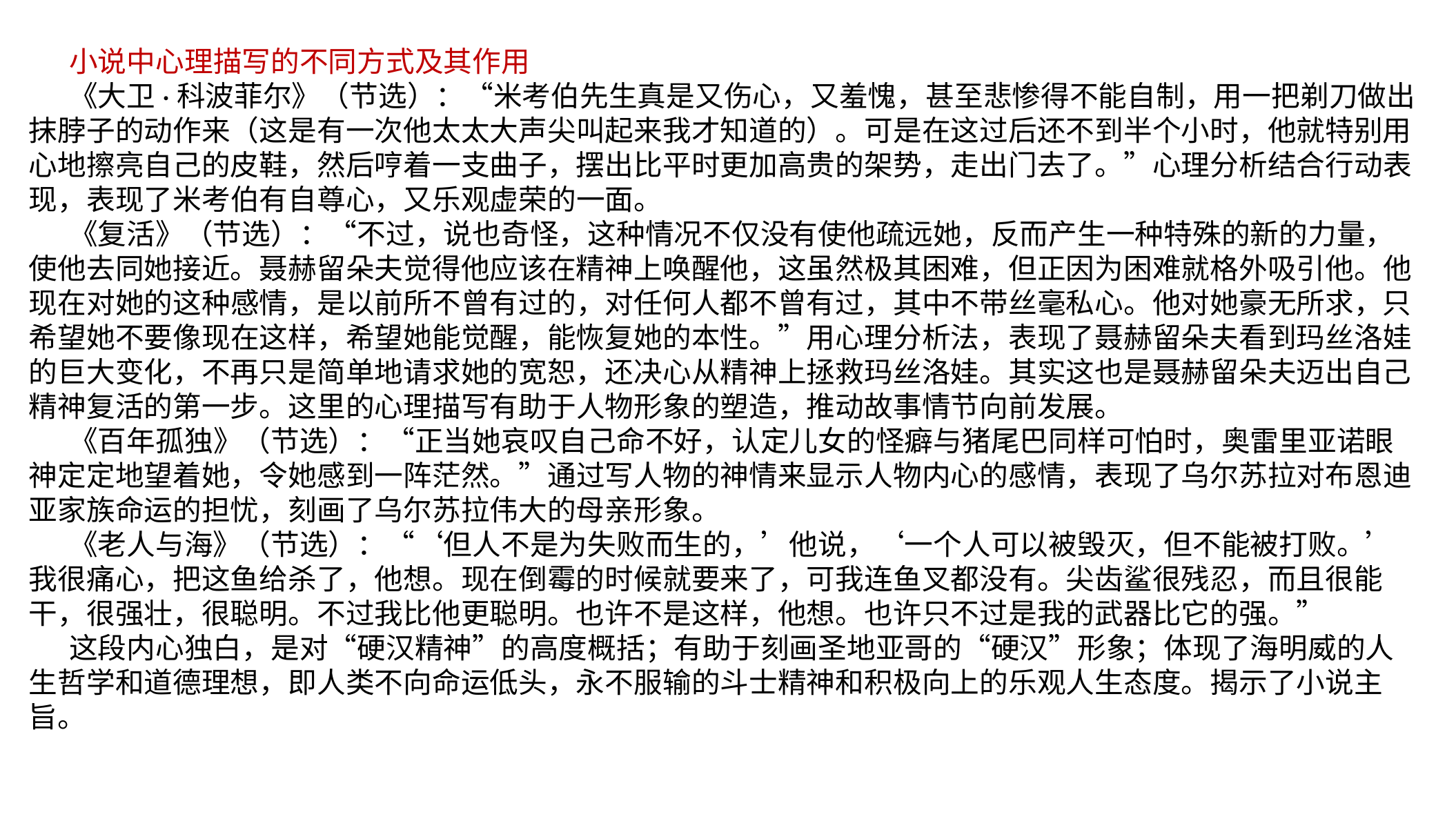

小说中心理描写的不同方式及其作用
《大卫·科波菲尔》（节选）：“米考伯先生真是又伤心，又羞愧，甚至悲惨得不能自制，用一把剃刀做出抹脖子的动作来（这是有一次他太太大声尖叫起来我才知道的）。可是在这过后还不到半个小时，他就特别用心地擦亮自己的皮鞋，然后哼着一支曲子，摆出比平时更加高贵的架势，走出门去了。”心理分析结合行动表现，表现了米考伯有自尊心，又乐观虚荣的一面。
《复活》（节选）：“不过，说也奇怪，这种情况不仅没有使他疏远她，反而产生一种特殊的新的力量，使他去同她接近。聂赫留朵夫觉得他应该在精神上唤醒他，这虽然极其困难，但正因为困难就格外吸引他。他现在对她的这种感情，是以前所不曾有过的，对任何人都不曾有过，其中不带丝毫私心。他对她豪无所求，只希望她不要像现在这样，希望她能觉醒，能恢复她的本性。”用心理分析法，表现了聂赫留朵夫看到玛丝洛娃的巨大变化，不再只是简单地请求她的宽恕，还决心从精神上拯救玛丝洛娃。其实这也是聂赫留朵夫迈出自己精神复活的第一步。这里的心理描写有助于人物形象的塑造，推动故事情节向前发展。
《百年孤独》（节选）：“正当她哀叹自己命不好，认定儿女的怪癖与猪尾巴同样可怕时，奥雷里亚诺眼神定定地望着她，令她感到一阵茫然。”通过写人物的神情来显示人物内心的感情，表现了乌尔苏拉对布恩迪亚家族命运的担忧，刻画了乌尔苏拉伟大的母亲形象。
《老人与海》（节选）：“‘但人不是为失败而生的，’他说，‘一个人可以被毁灭，但不能被打败。’我很痛心，把这鱼给杀了，他想。现在倒霉的时候就要来了，可我连鱼叉都没有。尖齿鲨很残忍，而且很能干，很强壮，很聪明。不过我比他更聪明。也许不是这样，他想。也许只不过是我的武器比它的强。”
这段内心独白，是对“硬汉精神”的高度概括；有助于刻画圣地亚哥的“硬汉”形象；体现了海明威的人生哲学和道德理想，即人类不向命运低头，永不服输的斗士精神和积极向上的乐观人生态度。揭示了小说主旨。